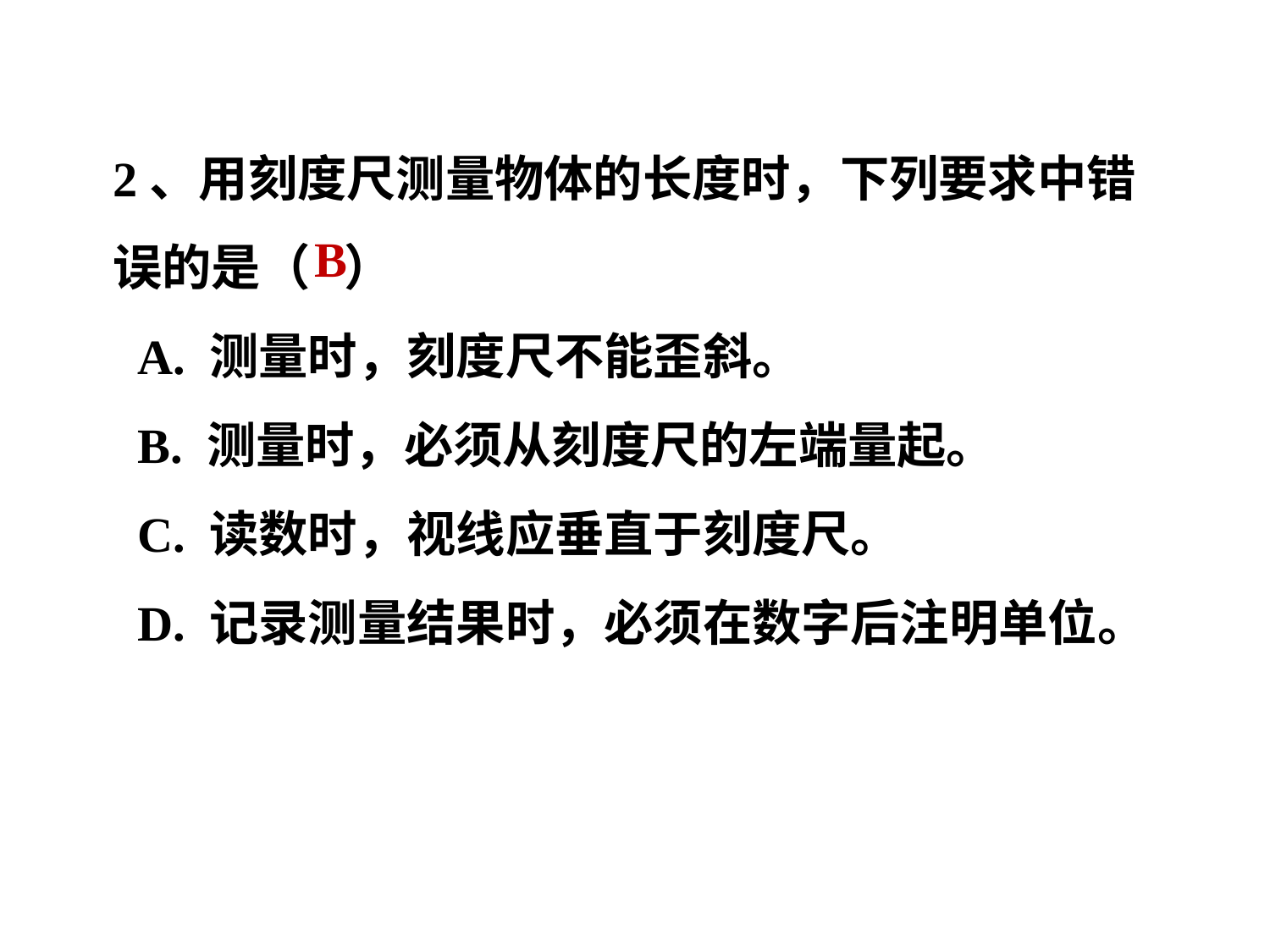

2、用刻度尺测量物体的长度时，下列要求中错误的是（   ）
  A. 测量时，刻度尺不能歪斜。
  B. 测量时，必须从刻度尺的左端量起。
  C. 读数时，视线应垂直于刻度尺。
  D. 记录测量结果时，必须在数字后注明单位。
B